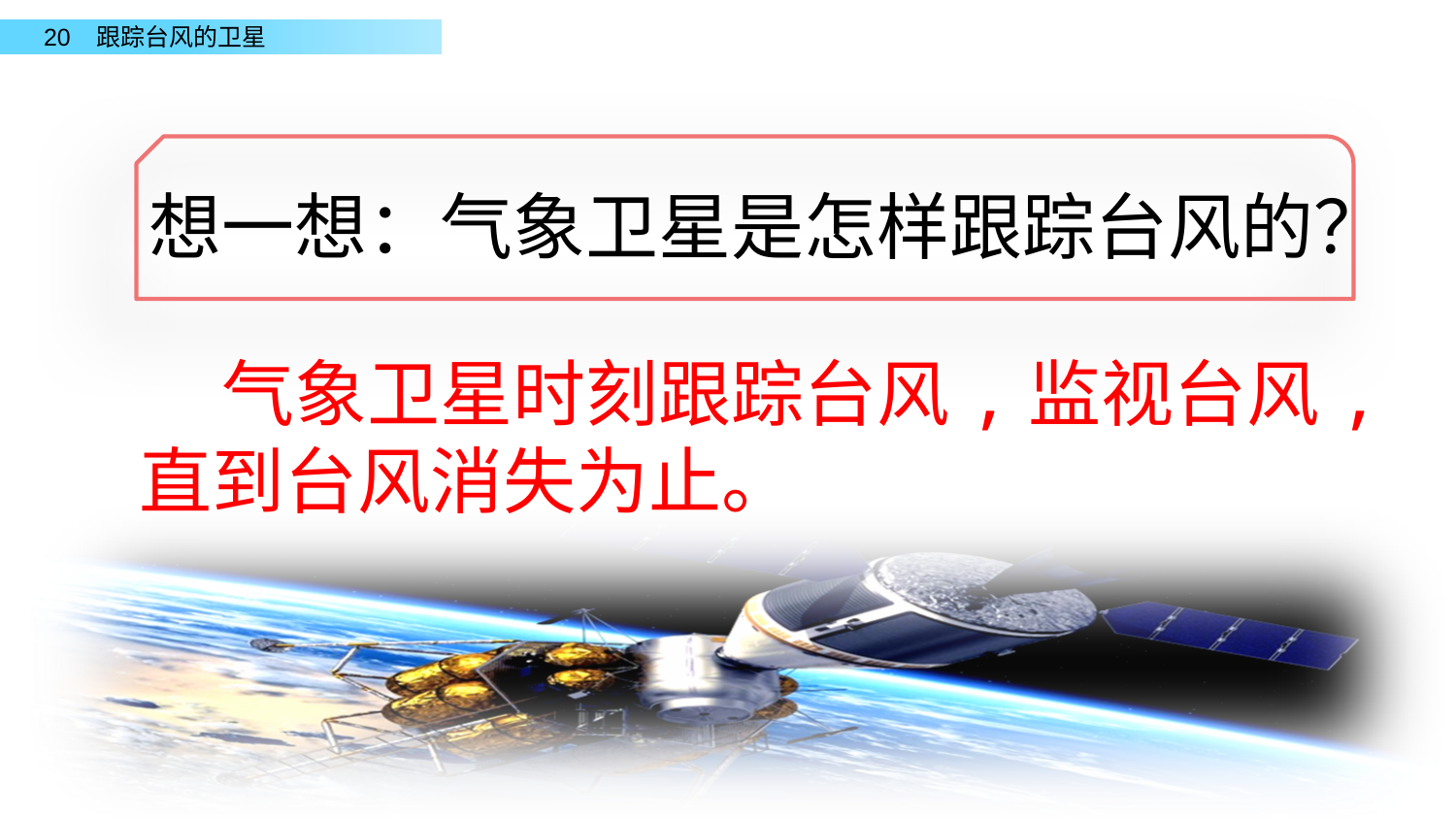

想一想：气象卫星是怎样跟踪台风的？
    气象卫星时刻跟踪台风,监视台风,直到台风消失为止。